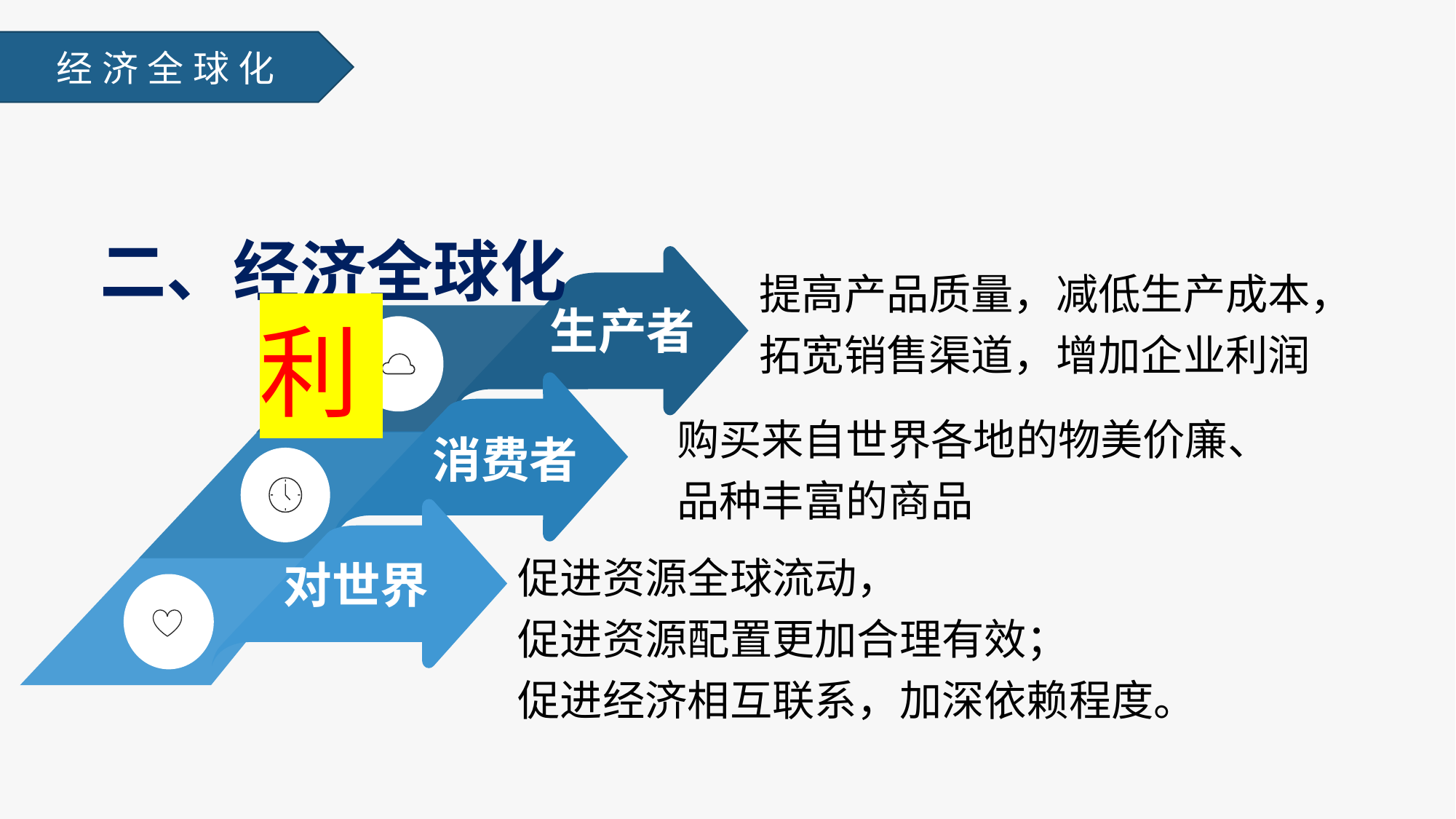

经济全球化
二、经济全球化
利

提高产品质量，减低生产成本，拓宽销售渠道，增加企业利润

生产者

购买来自世界各地的物美价廉、品种丰富的商品

消费者

对世界

促进资源全球流动，
促进资源配置更加合理有效；
促进经济相互联系，加深依赖程度。